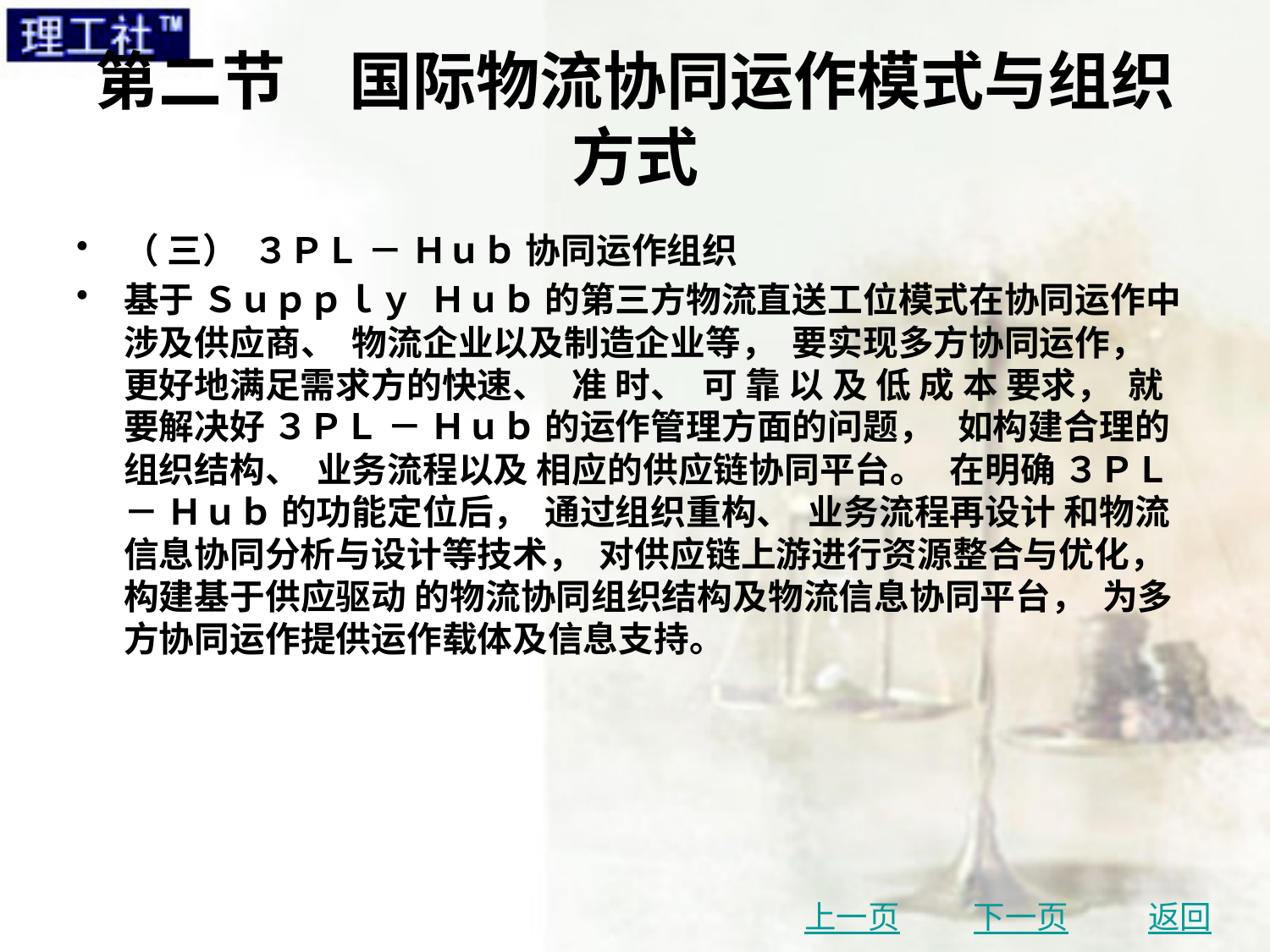

# 第二节　国际物流协同运作模式与组织方式
（ 三）  ３ＰＬ － Ｈｕｂ 协同运作组织
基于 Ｓｕｐｐｌｙ  Ｈｕｂ 的第三方物流直送工位模式在协同运作中涉及供应商、  物流企业以及制造企业等，  要实现多方协同运作，   更好地满足需求方的快速、   准 时、  可 靠 以 及 低 成 本 要求，  就要解决好 ３ＰＬ － Ｈｕｂ 的运作管理方面的问题，   如构建合理的组织结构、  业务流程以及 相应的供应链协同平台。   在明确 ３ＰＬ － Ｈｕｂ 的功能定位后，  通过组织重构、  业务流程再设计 和物流信息协同分析与设计等技术，  对供应链上游进行资源整合与优化， 构建基于供应驱动 的物流协同组织结构及物流信息协同平台，  为多方协同运作提供运作载体及信息支持。

上一页
下一页
返回